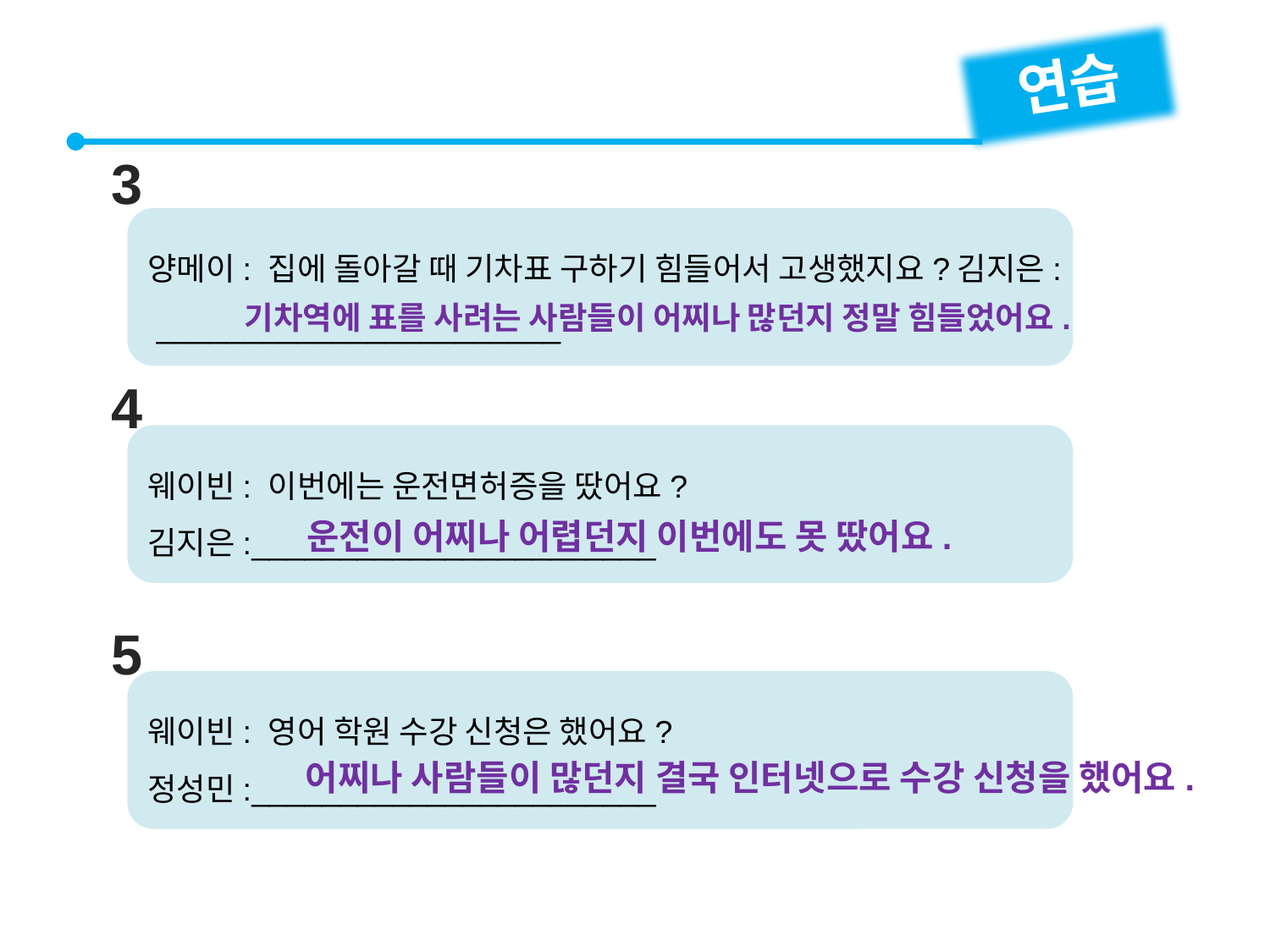

연습
3
양메이: 집에 돌아갈 때 기차표 구하기 힘들어서 고생했지요?김지은: _______________________
기차역에 표를 사려는 사람들이 어찌나 많던지 정말 힘들었어요.
4
웨이빈: 이번에는 운전면허증을 땄어요?
김지은:_______________________
운전이 어찌나 어렵던지 이번에도 못 땄어요.
5
웨이빈: 영어 학원 수강 신청은 했어요?
정성민:_______________________
어찌나 사람들이 많던지 결국 인터넷으로 수강 신청을 했어요.